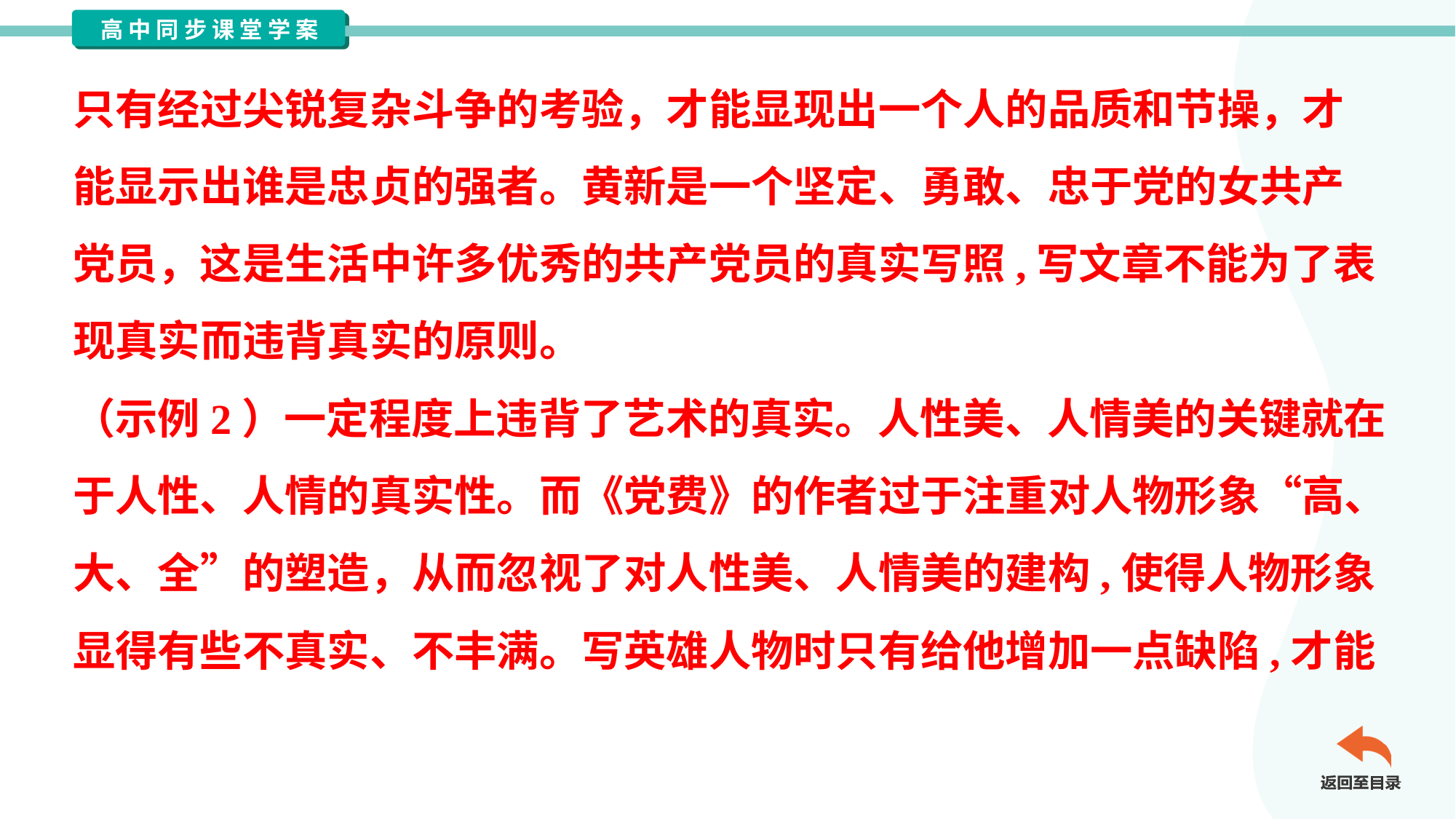

只有经过尖锐复杂斗争的考验，才能显现出一个人的品质和节操，才
能显示出谁是忠贞的强者。黄新是一个坚定、勇敢、忠于党的女共产
党员，这是生活中许多优秀的共产党员的真实写照,写文章不能为了表
现真实而违背真实的原则。
（示例2）一定程度上违背了艺术的真实。人性美、人情美的关键就在
于人性、人情的真实性。而《党费》的作者过于注重对人物形象“高、
大、全”的塑造，从而忽视了对人性美、人情美的建构,使得人物形象
显得有些不真实、不丰满。写英雄人物时只有给他增加一点缺陷,才能